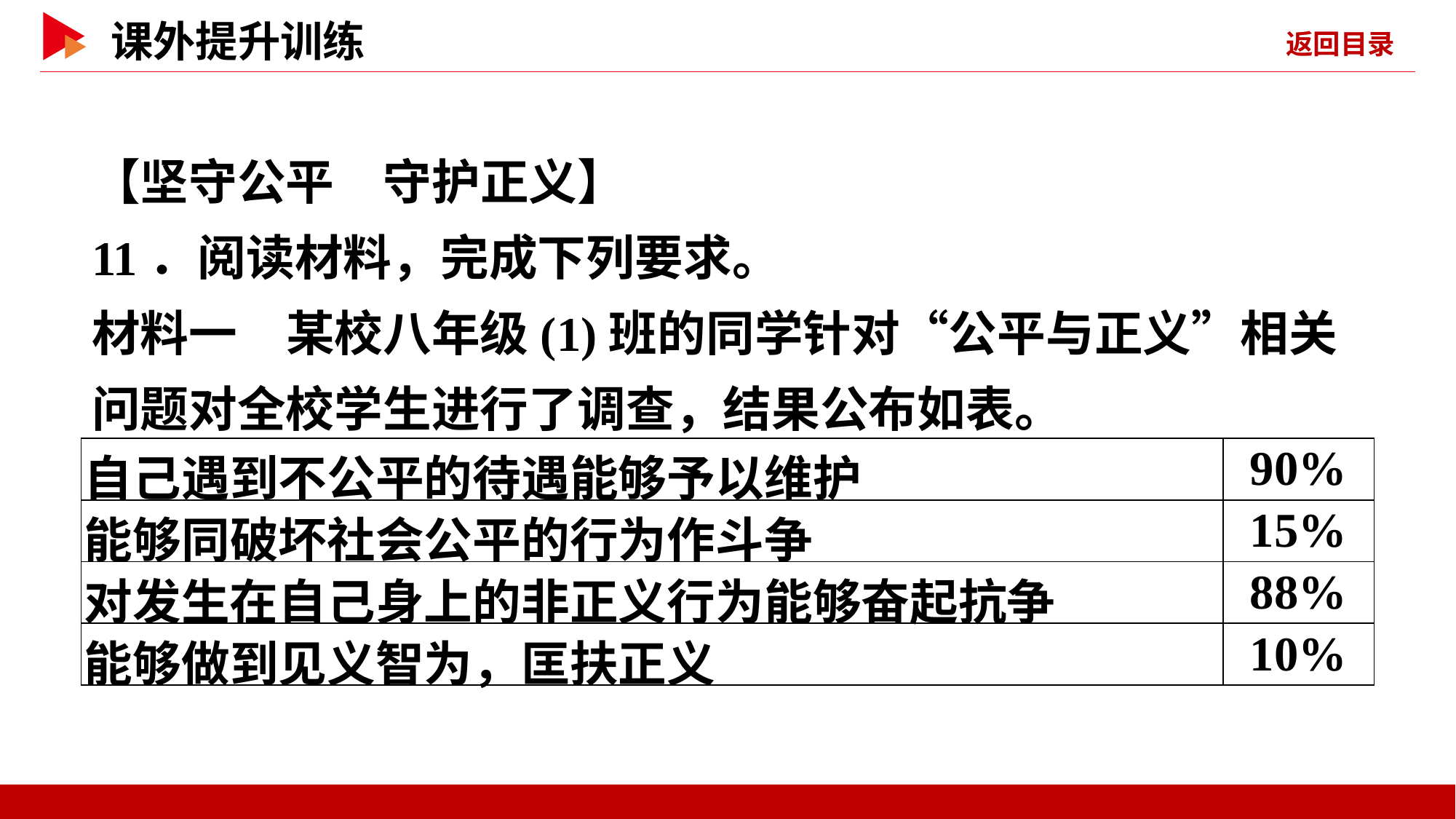

【坚守公平　守护正义】
11．阅读材料，完成下列要求。
材料一　某校八年级(1)班的同学针对“公平与正义”相关问题对全校学生进行了调查，结果公布如表。
| 自己遇到不公平的待遇能够予以维护 | 90% |
| --- | --- |
| 能够同破坏社会公平的行为作斗争 | 15% |
| 对发生在自己身上的非正义行为能够奋起抗争 | 88% |
| 能够做到见义智为，匡扶正义 | 10% |